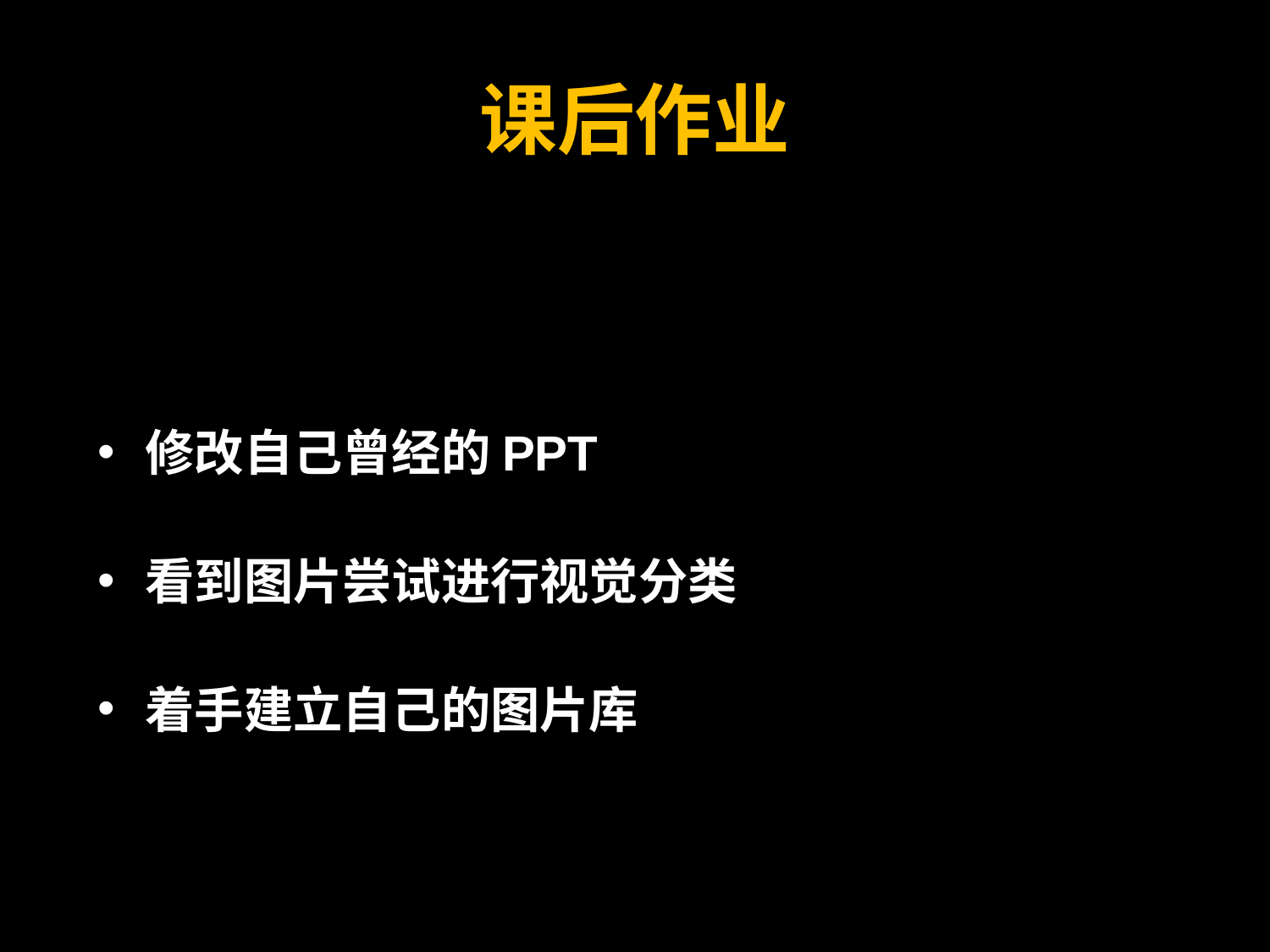

# 课后作业
修改自己曾经的PPT
看到图片尝试进行视觉分类
着手建立自己的图片库